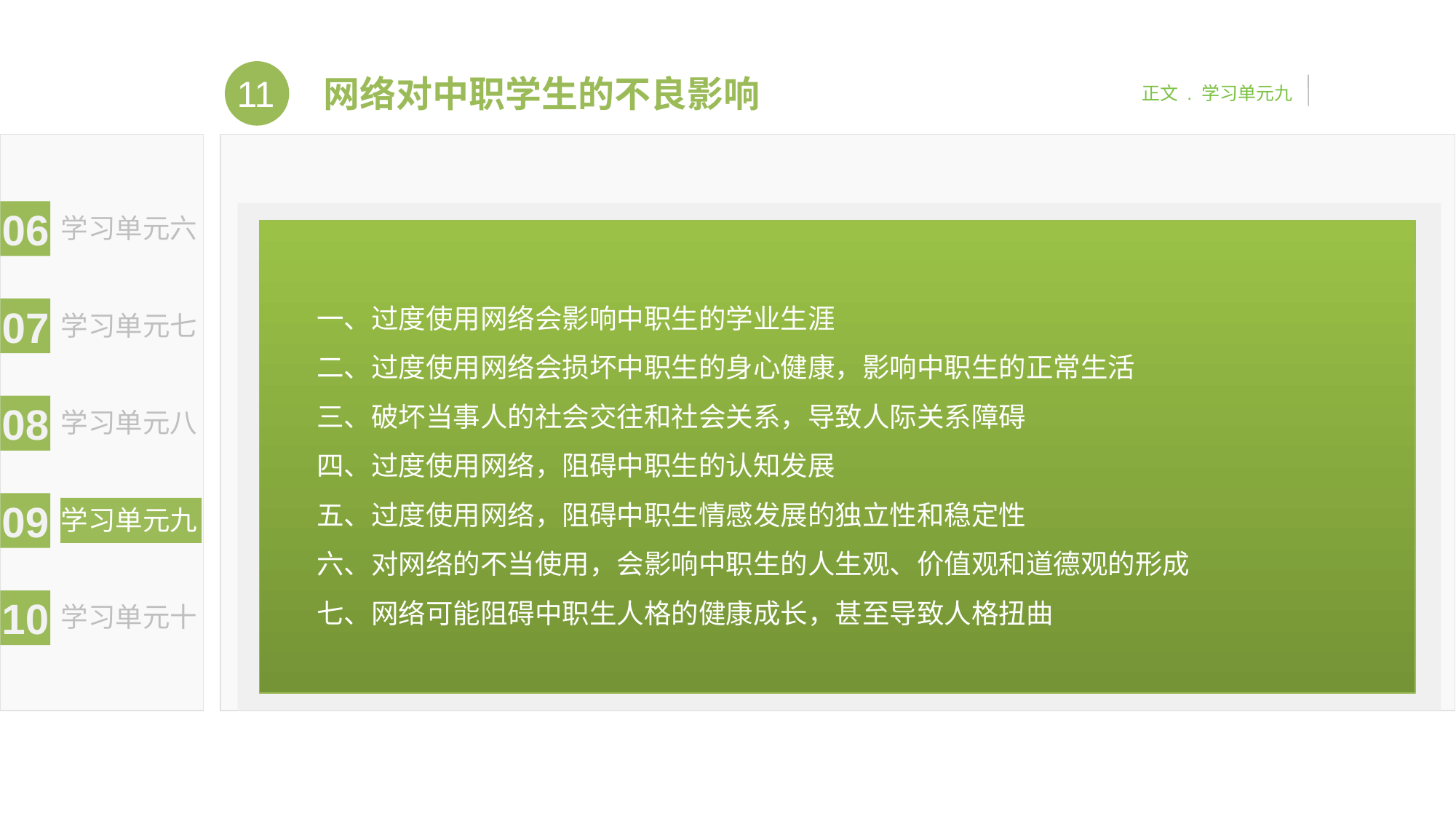

11
网络对中职学生的不良影响

正文 . 学习单元九

06

学习单元六
07

学习单元七
08

学习单元八
09

学习单元九

10

学习单元十

一、过度使用网络会影响中职生的学业生涯
二、过度使用网络会损坏中职生的身心健康，影响中职生的正常生活
三、破坏当事人的社会交往和社会关系，导致人际关系障碍
四、过度使用网络，阻碍中职生的认知发展
五、过度使用网络，阻碍中职生情感发展的独立性和稳定性
六、对网络的不当使用，会影响中职生的人生观、价值观和道德观的形成
七、网络可能阻碍中职生人格的健康成长，甚至导致人格扭曲